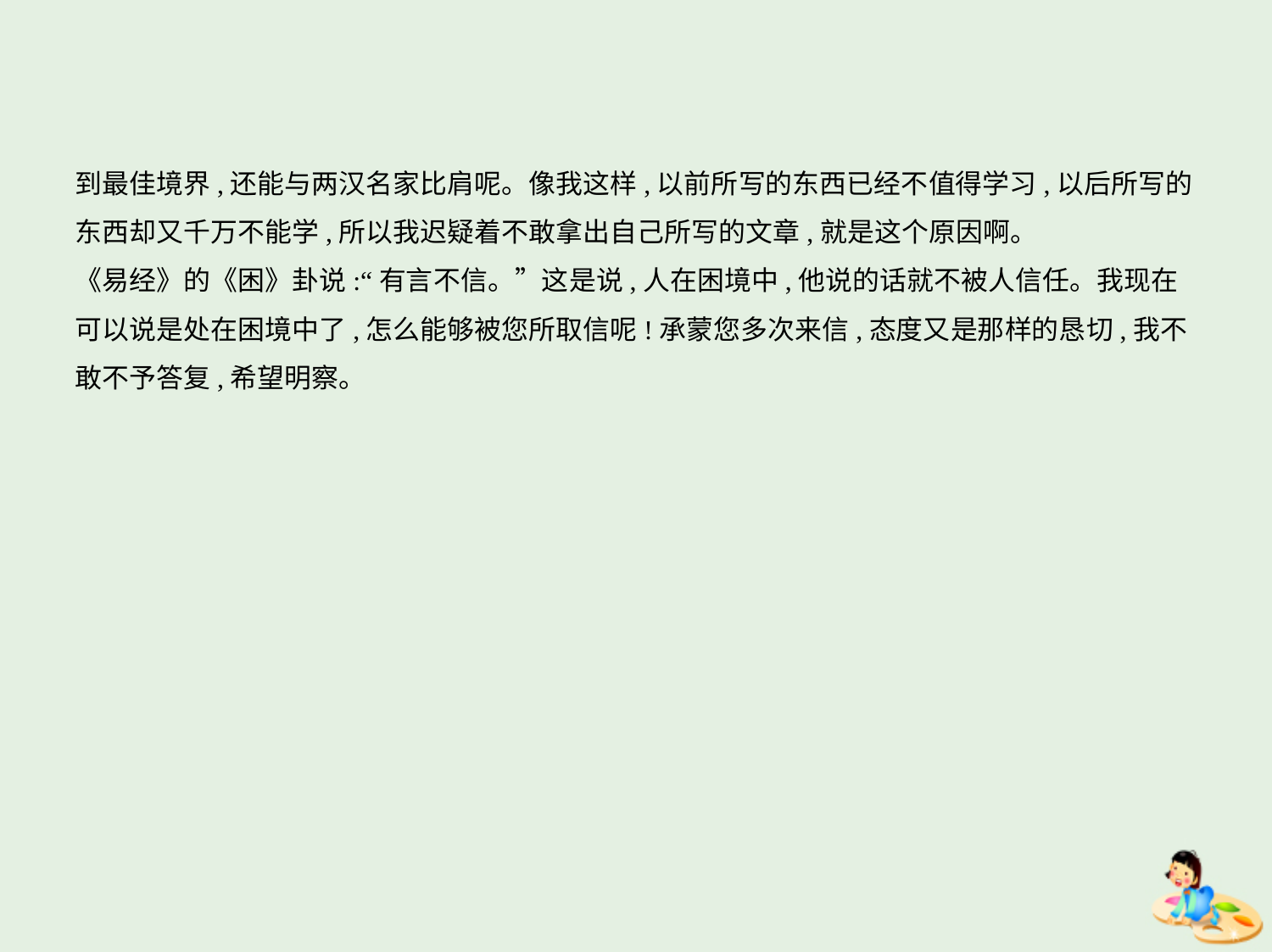

到最佳境界,还能与两汉名家比肩呢。像我这样,以前所写的东西已经不值得学习,以后所写的
东西却又千万不能学,所以我迟疑着不敢拿出自己所写的文章,就是这个原因啊。
《易经》的《困》卦说:“有言不信。”这是说,人在困境中,他说的话就不被人信任。我现在
可以说是处在困境中了,怎么能够被您所取信呢!承蒙您多次来信,态度又是那样的恳切,我不
敢不予答复,希望明察。